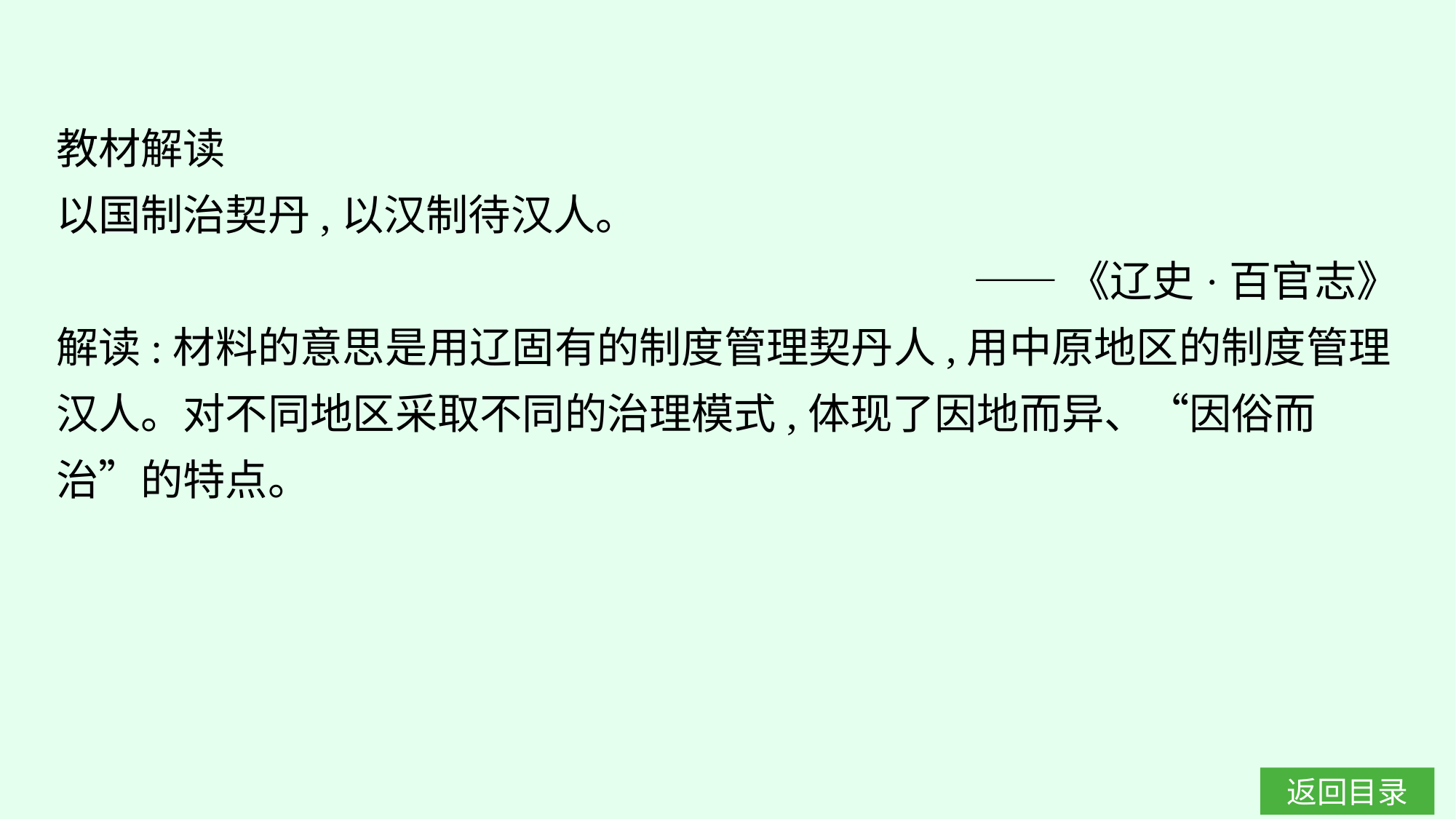

教材解读
以国制治契丹,以汉制待汉人。
——《辽史·百官志》
解读:材料的意思是用辽固有的制度管理契丹人,用中原地区的制度管理汉人。对不同地区采取不同的治理模式,体现了因地而异、“因俗而治”的特点。